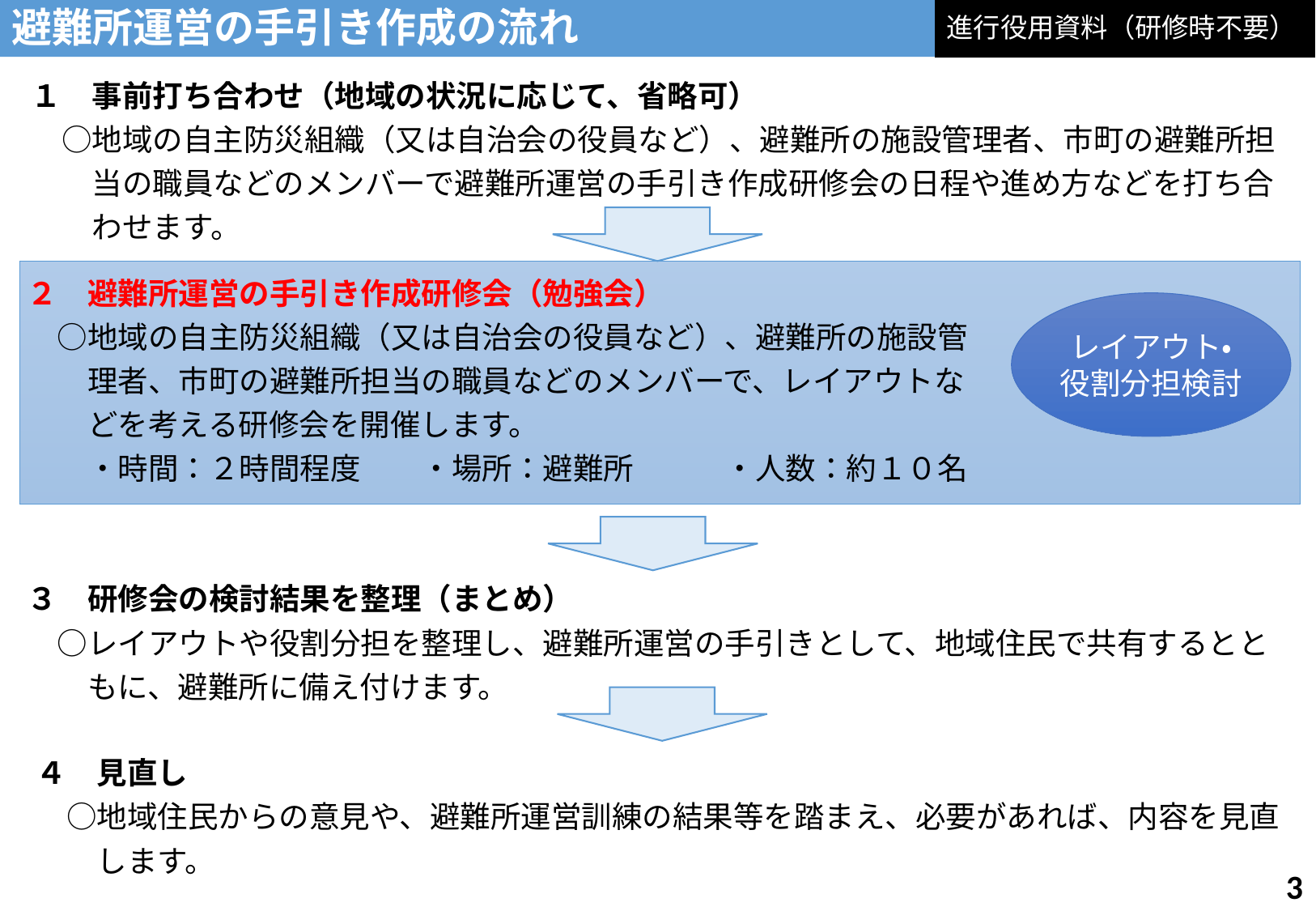

進行役用資料（研修時不要）
避難所運営の手引き作成の流れ
１　事前打ち合わせ（地域の状況に応じて、省略可）
　○地域の自主防災組織（又は自治会の役員など）、避難所の施設管理者、市町の避難所担
　　当の職員などのメンバーで避難所運営の手引き作成研修会の日程や進め方などを打ち合
　　わせます。

２　避難所運営の手引き作成研修会（勉強会）
　○地域の自主防災組織（又は自治会の役員など）、避難所の施設管
　　理者、市町の避難所担当の職員などのメンバーで、レイアウトな
　　どを考える研修会を開催します。
　　・時間：２時間程度　　・場所：避難所　　　・人数：約１０名

レイアウト・
役割分担検討

３　研修会の検討結果を整理（まとめ）
　○レイアウトや役割分担を整理し、避難所運営の手引きとして、地域住民で共有するとと
　　もに、避難所に備え付けます。

４　見直し
　○地域住民からの意見や、避難所運営訓練の結果等を踏まえ、必要があれば、内容を見直
　　します。
3